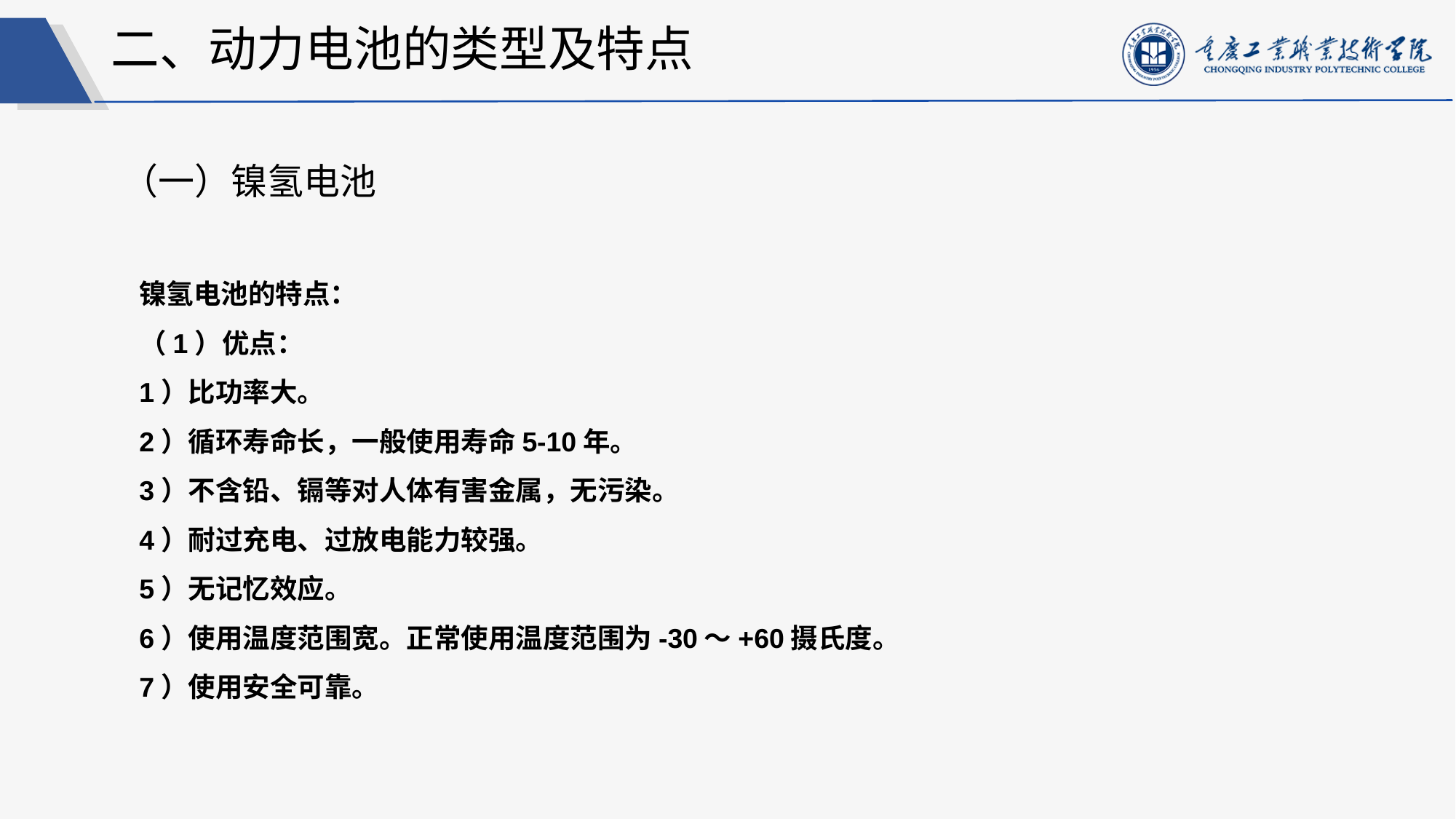

二、动力电池的类型及特点
（一）镍氢电池
镍氢电池的特点：
（1）优点：
1）比功率大。
2）循环寿命长，一般使用寿命5-10年。
3）不含铅、镉等对人体有害金属，无污染。
4）耐过充电、过放电能力较强。
5）无记忆效应。
6）使用温度范围宽。正常使用温度范围为-30～+60摄氏度。
7）使用安全可靠。